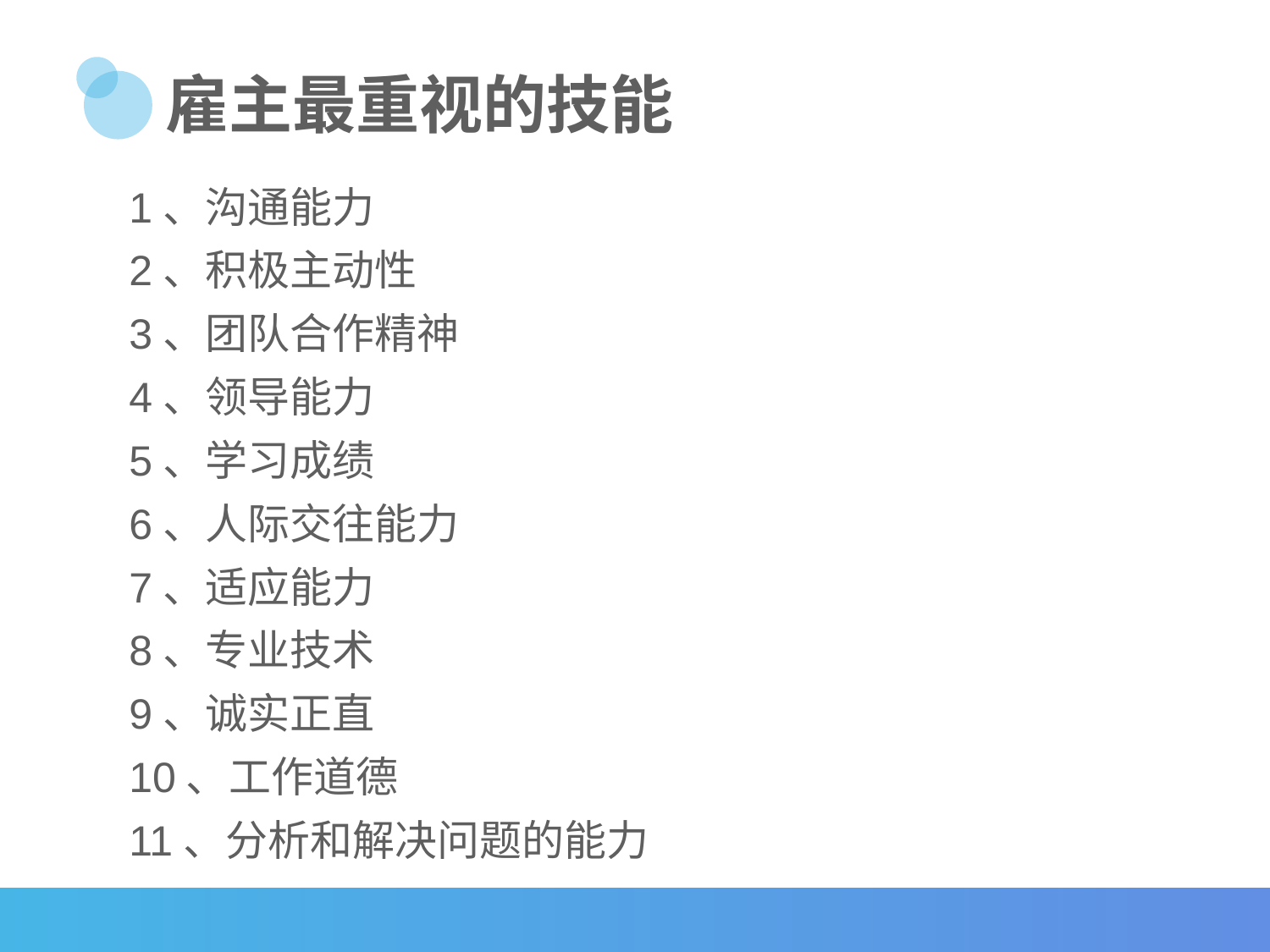

# 雇主最重视的技能
1、沟通能力
2、积极主动性
3、团队合作精神
4、领导能力
5、学习成绩
6、人际交往能力
7、适应能力
8、专业技术
9、诚实正直
10、工作道德
11、分析和解决问题的能力